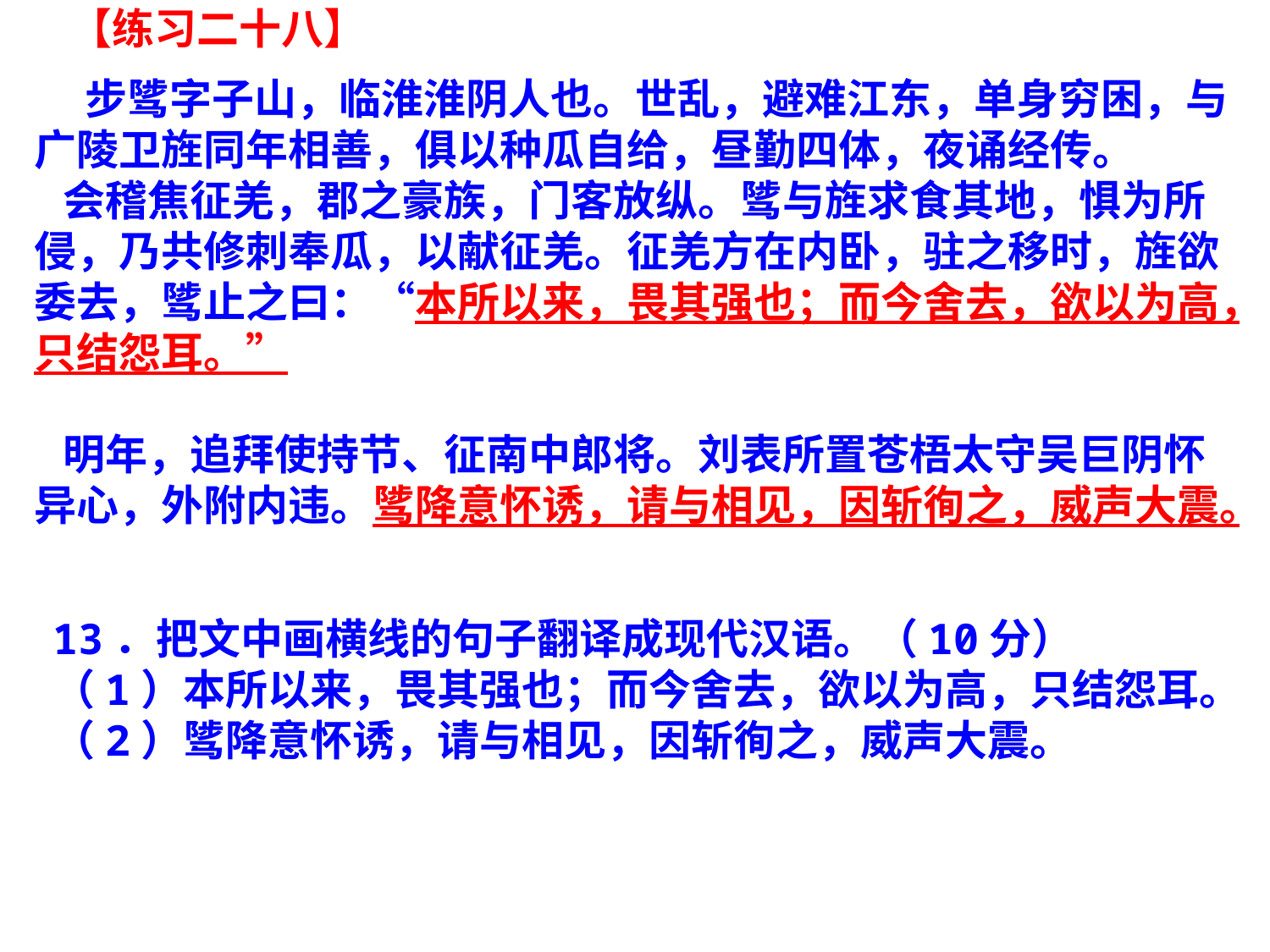

【练习二十八】
      步骘字子山，临淮淮阴人也。世乱，避难江东，单身穷困，与广陵卫旌同年相善，俱以种瓜自给，昼勤四体，夜诵经传。
  会稽焦征羌，郡之豪族，门客放纵。骘与旌求食其地，惧为所侵，乃共修刺奉瓜，以献征羌。征羌方在内卧，驻之移时，旌欲委去，骘止之曰：“本所以来，畏其强也；而今舍去，欲以为高，只结怨耳。”

  明年，追拜使持节、征南中郎将。刘表所置苍梧太守吴巨阴怀异心，外附内违。骘降意怀诱，请与相见，因斩徇之，威声大震。
13．把文中画横线的句子翻译成现代汉语。（10分）
（1）本所以来，畏其强也；而今舍去，欲以为高，只结怨耳。
（2）骘降意怀诱，请与相见，因斩徇之，威声大震。